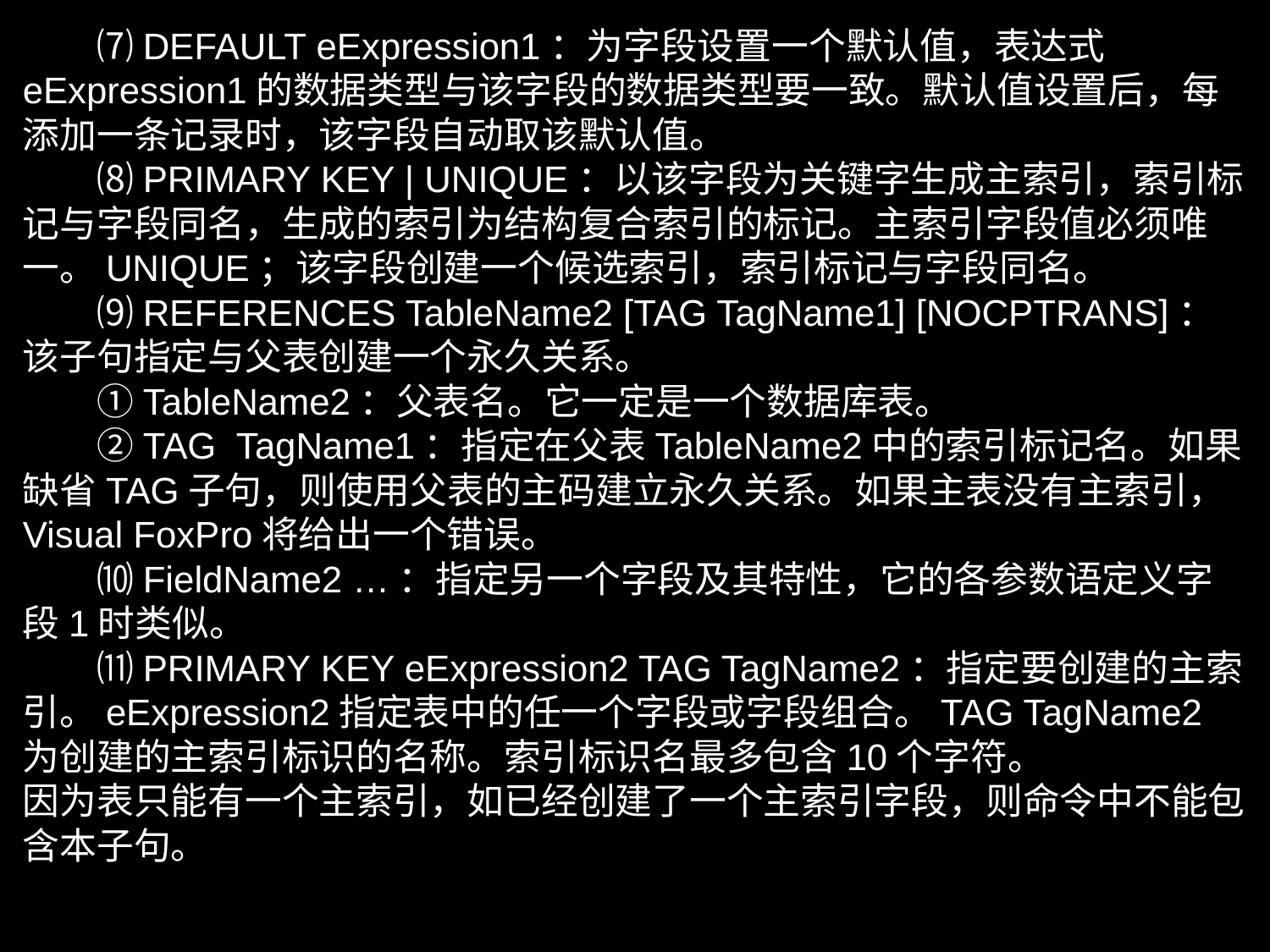

⑺DEFAULT eExpression1：为字段设置一个默认值，表达式eExpression1的数据类型与该字段的数据类型要一致。默认值设置后，每添加一条记录时，该字段自动取该默认值。
　　⑻PRIMARY KEY | UNIQUE：以该字段为关键字生成主索引，索引标记与字段同名，生成的索引为结构复合索引的标记。主索引字段值必须唯一。UNIQUE；该字段创建一个候选索引，索引标记与字段同名。
　　⑼REFERENCES TableName2 [TAG TagName1] [NOCPTRANS]：该子句指定与父表创建一个永久关系。
　　①TableName2：父表名。它一定是一个数据库表。
　　②TAG  TagName1：指定在父表TableName2中的索引标记名。如果缺省TAG子句，则使用父表的主码建立永久关系。如果主表没有主索引，Visual FoxPro将给出一个错误。
　　⑽FieldName2 …：指定另一个字段及其特性，它的各参数语定义字段1时类似。
　　⑾PRIMARY KEY eExpression2 TAG TagName2：指定要创建的主索引。eExpression2指定表中的任一个字段或字段组合。TAG TagName2为创建的主索引标识的名称。索引标识名最多包含10个字符。
因为表只能有一个主索引，如已经创建了一个主索引字段，则命令中不能包含本子句。